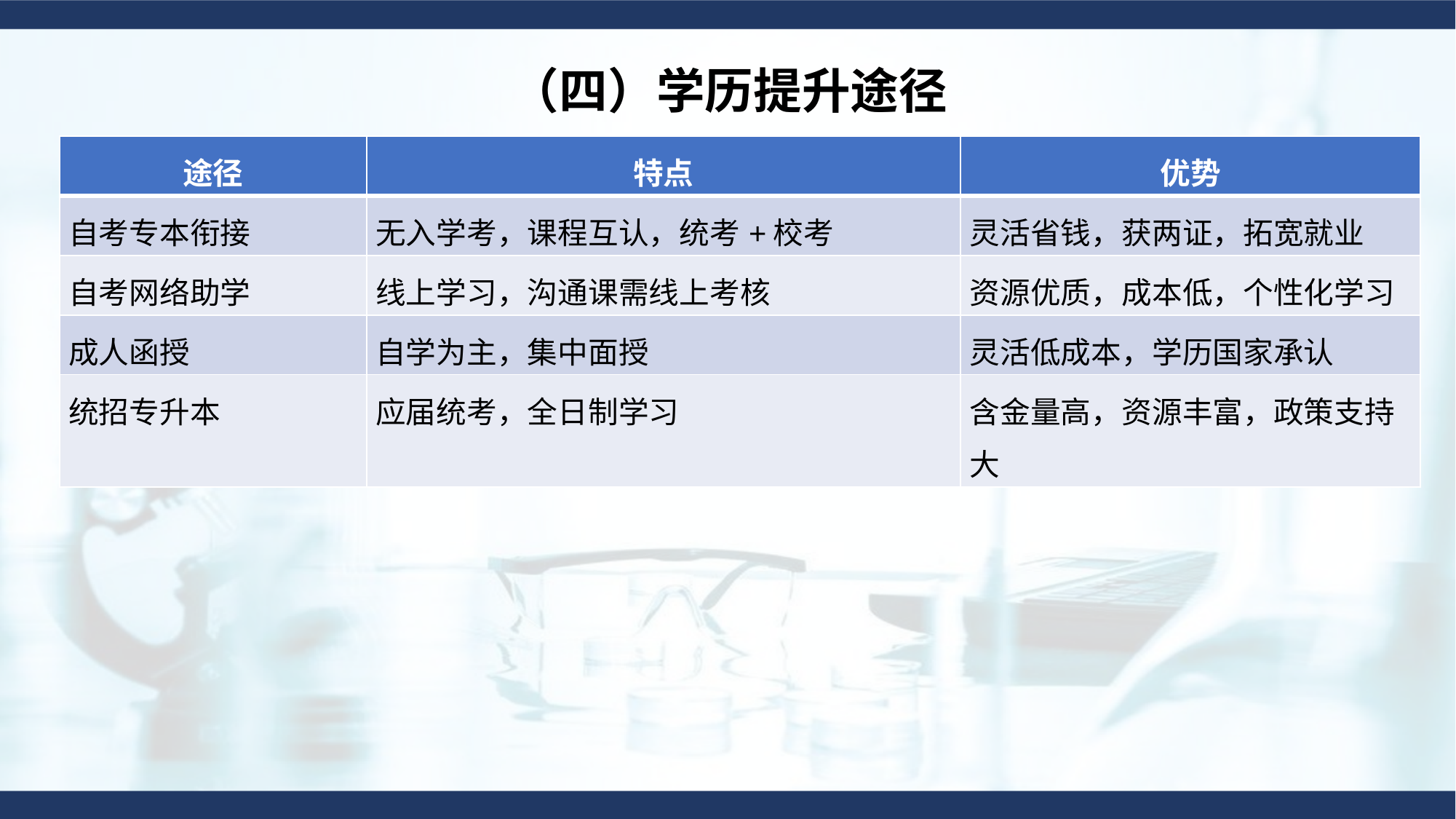

（四）学历提升途径

| 途径 | 特点 | 优势 |
| --- | --- | --- |
| 自考专本衔接 | 无入学考，课程互认，统考+校考 | 灵活省钱，获两证，拓宽就业 |
| 自考网络助学 | 线上学习，沟通课需线上考核 | 资源优质，成本低，个性化学习 |
| 成人函授 | 自学为主，集中面授 | 灵活低成本，学历国家承认 |
| 统招专升本 | 应届统考，全日制学习 | 含金量高，资源丰富，政策支持大 |